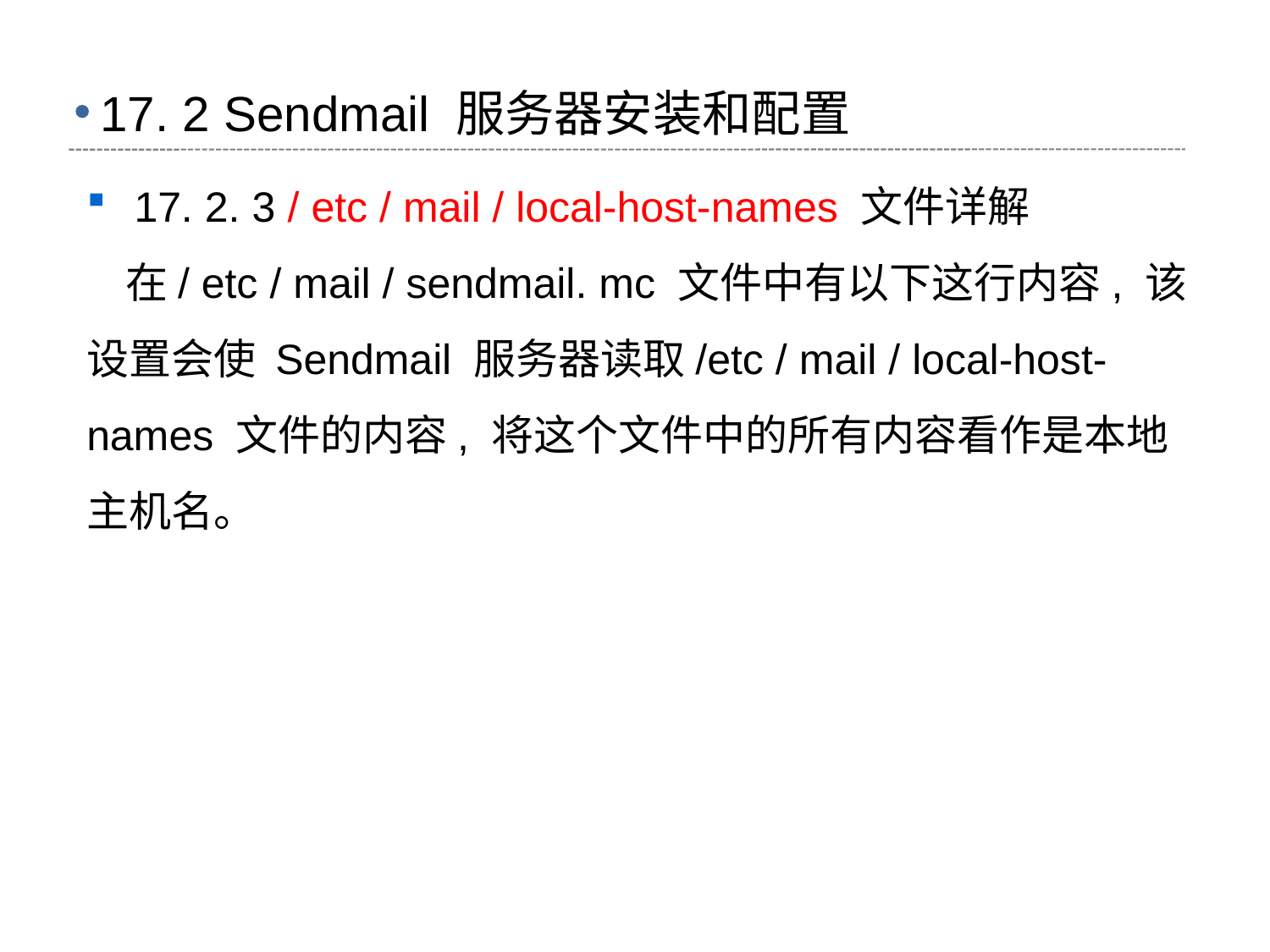

# 17. 2 Sendmail 服务器安装和配置
17. 2. 3 / etc / mail / local-host-names 文件详解
   在/ etc / mail / sendmail. mc 文件中有以下这行内容, 该设置会使 Sendmail 服务器读取/etc / mail / local-host-names 文件的内容, 将这个文件中的所有内容看作是本地主机名。